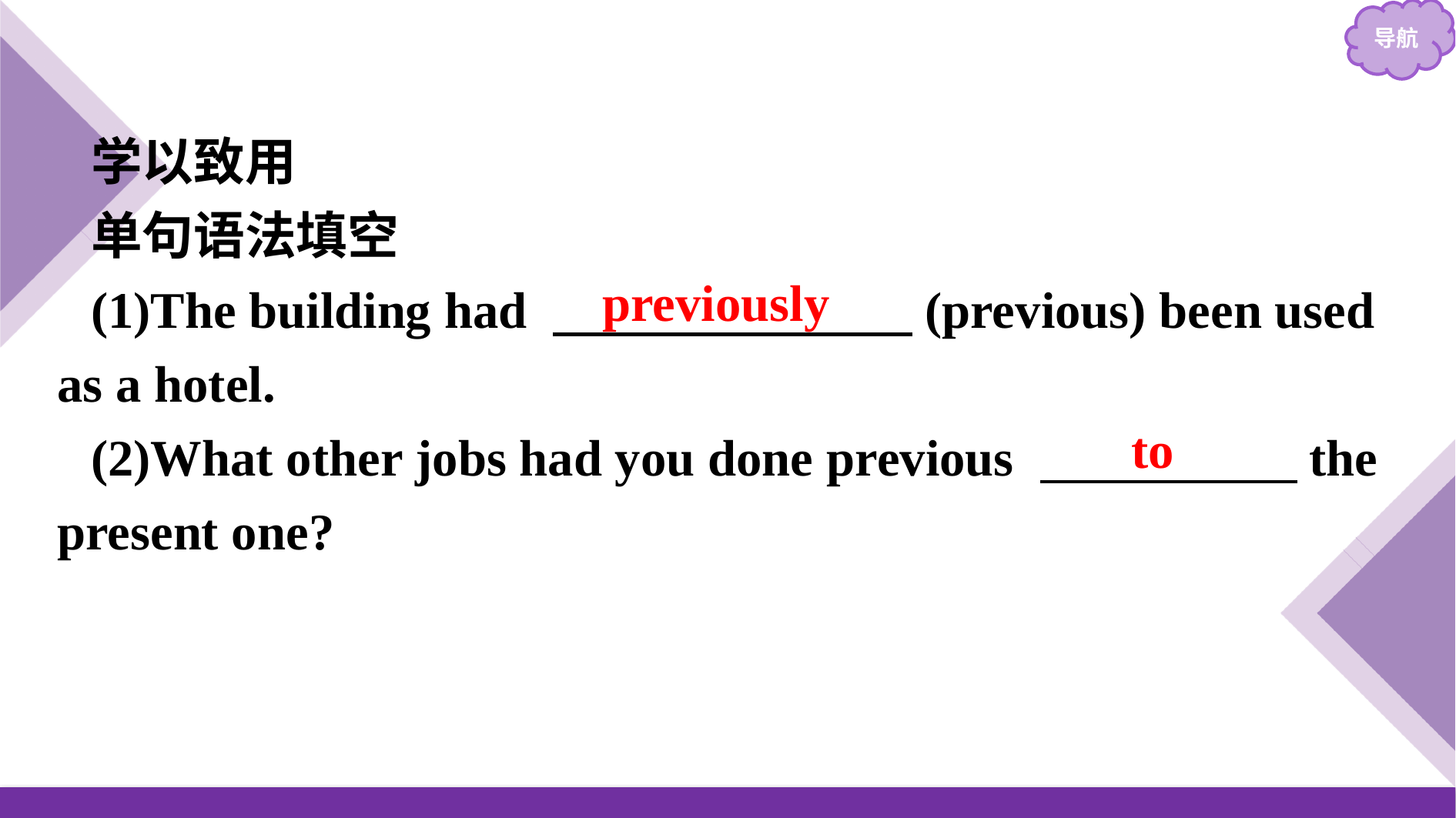

学以致用
单句语法填空
(1)The building had 　　　　　　　(previous) been used as a hotel.
(2)What other jobs had you done previous 　　　　　the present one?
previously
to